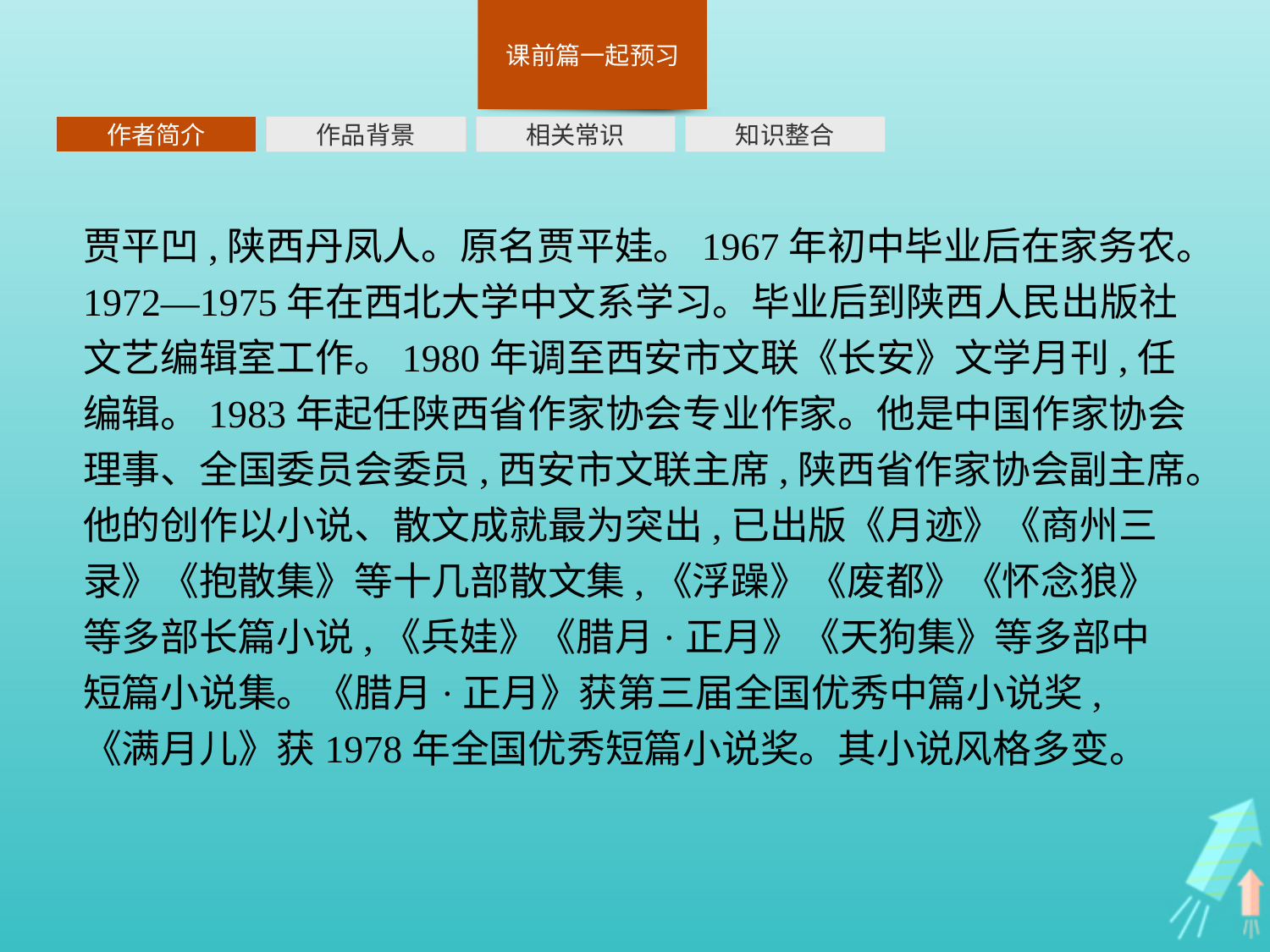

作者简介
作品背景
相关常识
知识整合
贾平凹,陕西丹凤人。原名贾平娃。1967年初中毕业后在家务农。1972—1975年在西北大学中文系学习。毕业后到陕西人民出版社文艺编辑室工作。1980年调至西安市文联《长安》文学月刊,任编辑。1983年起任陕西省作家协会专业作家。他是中国作家协会理事、全国委员会委员,西安市文联主席,陕西省作家协会副主席。他的创作以小说、散文成就最为突出,已出版《月迹》《商州三录》《抱散集》等十几部散文集,《浮躁》《废都》《怀念狼》等多部长篇小说,《兵娃》《腊月·正月》《天狗集》等多部中短篇小说集。《腊月·正月》获第三届全国优秀中篇小说奖,《满月儿》获1978年全国优秀短篇小说奖。其小说风格多变。